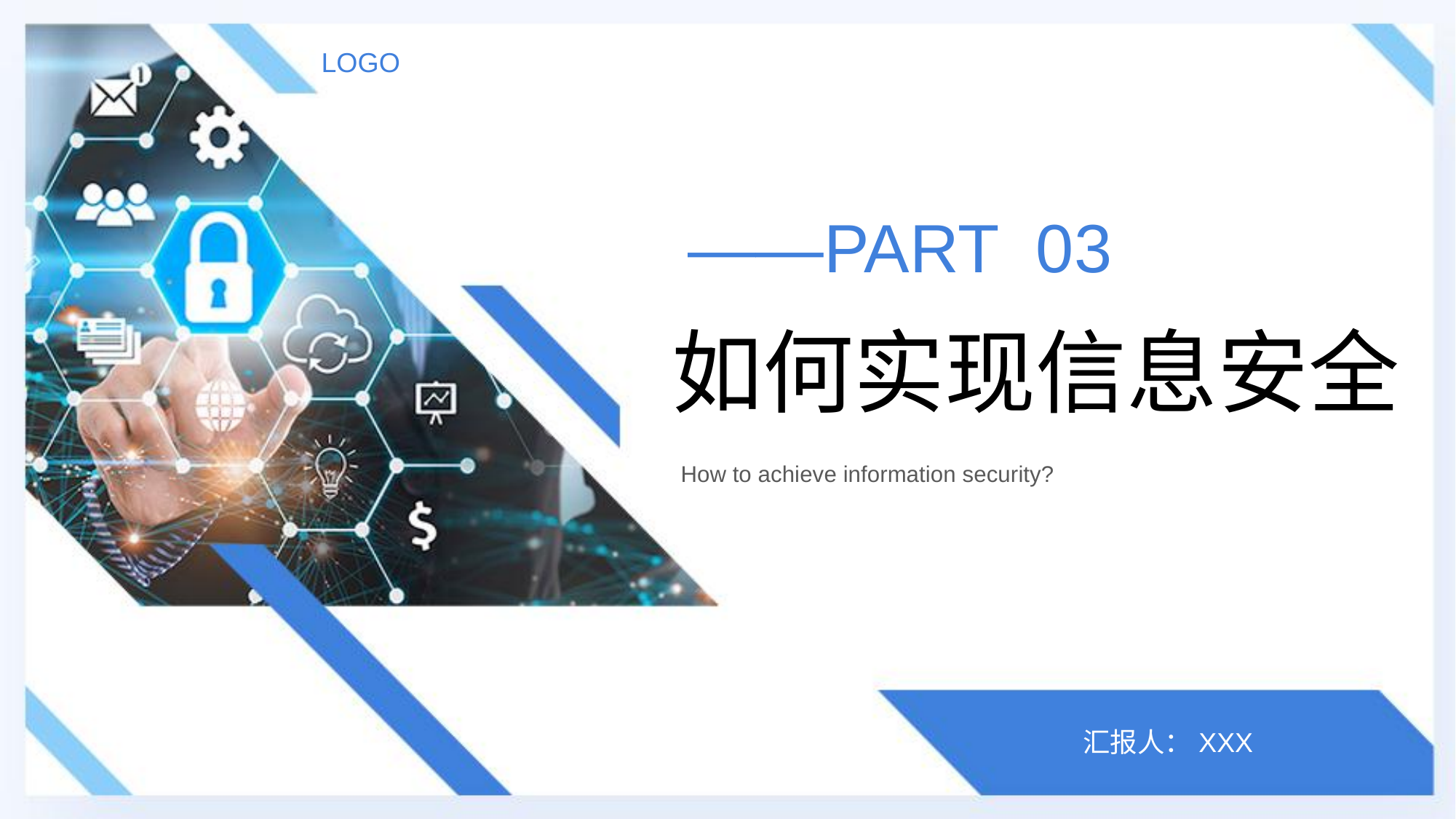

LOGO
——PART  03
如何实现信息安全
How to achieve information security?
汇报人：XXX